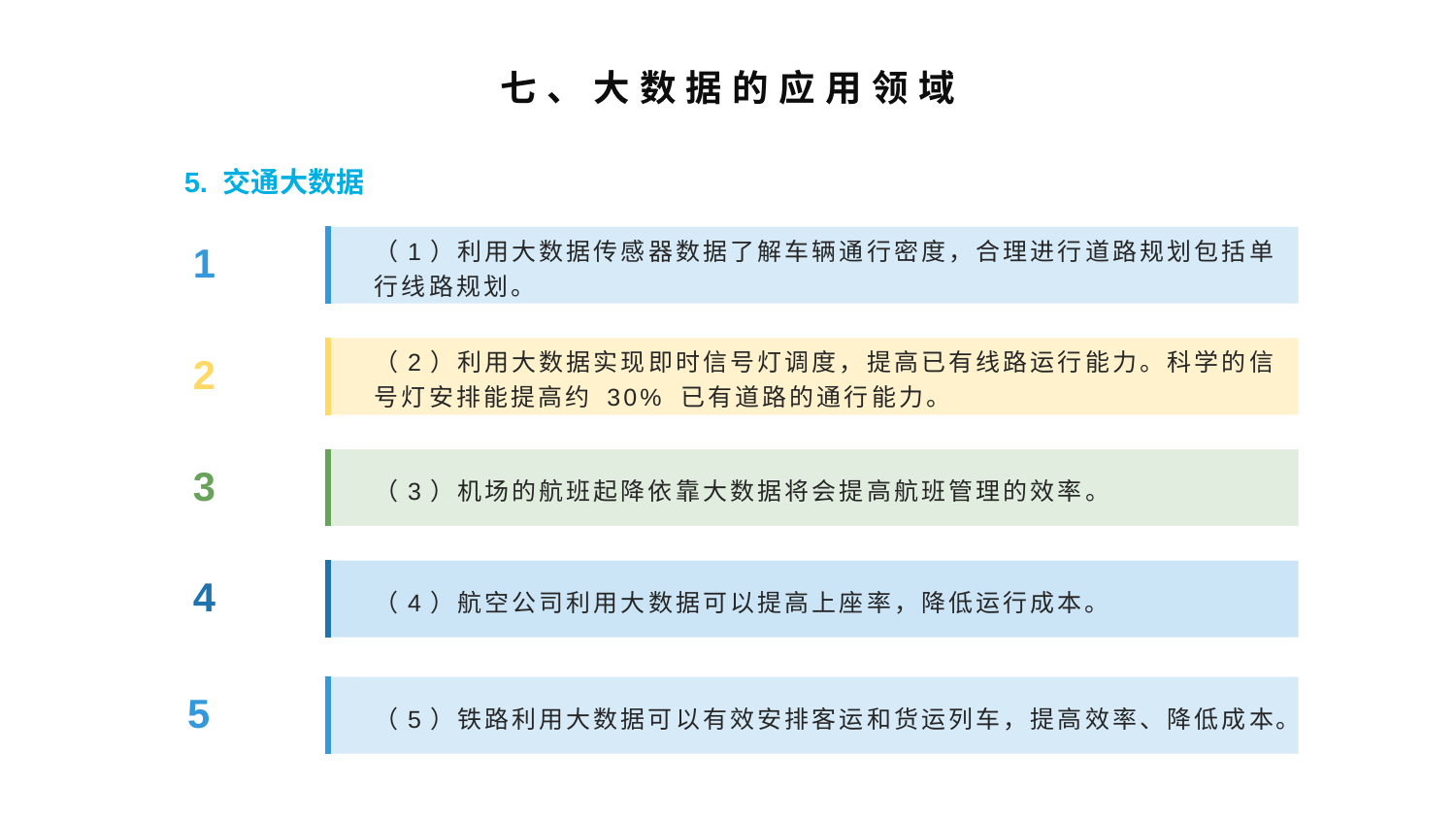

七、大数据的应用领域
5. 交通大数据
（1）利用大数据传感器数据了解车辆通行密度，合理进行道路规划包括单行线路规划。

1
（2）利用大数据实现即时信号灯调度，提高已有线路运行能力。科学的信号灯安排能提高约 30% 已有道路的通行能力。

2
（3）机场的航班起降依靠大数据将会提高航班管理的效率。

3
（4）航空公司利用大数据可以提高上座率，降低运行成本。

4
（5）铁路利用大数据可以有效安排客运和货运列车，提高效率、降低成本。

5